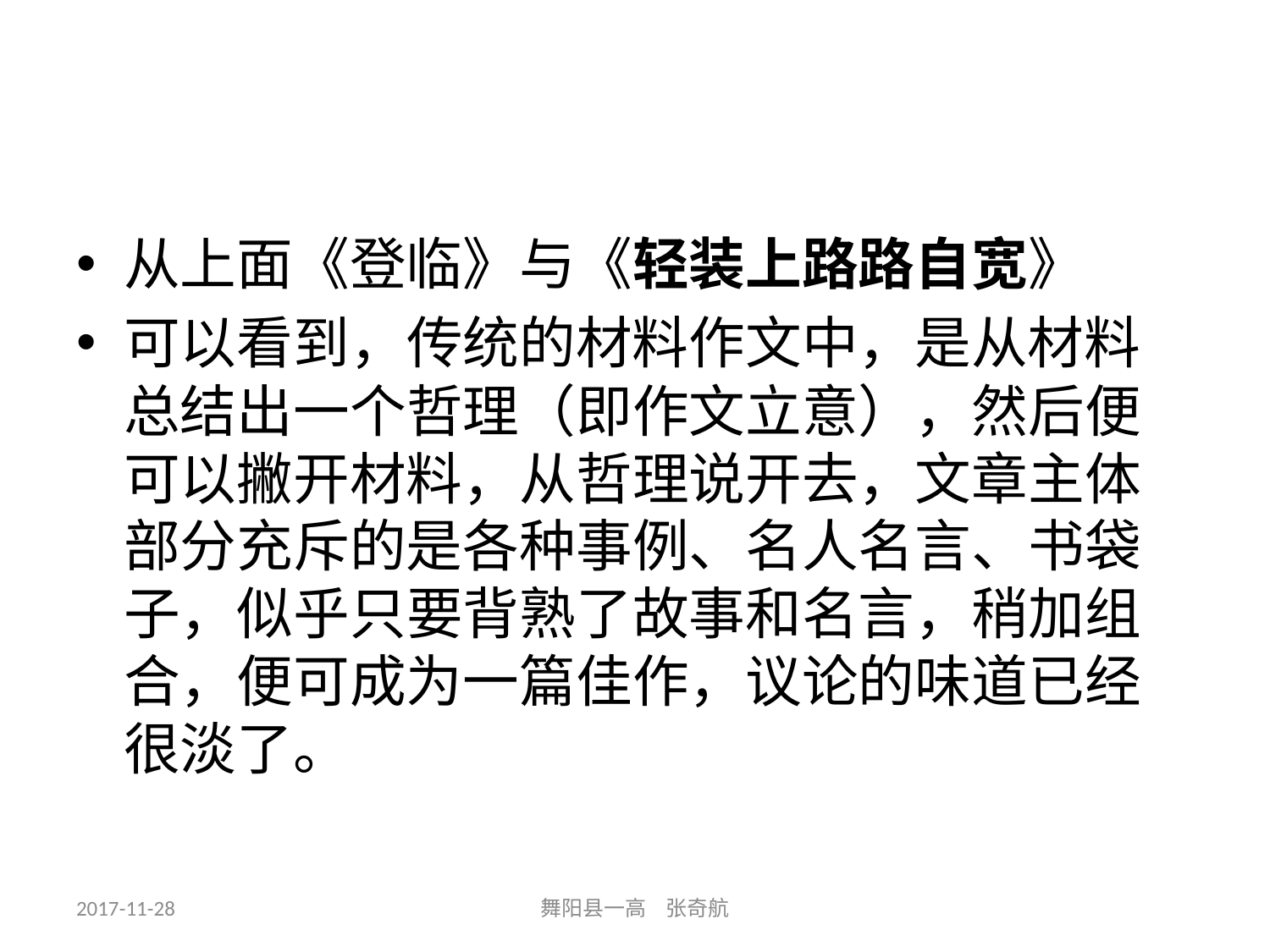

#
从上面《登临》与《轻装上路路自宽》
可以看到，传统的材料作文中，是从材料总结出一个哲理（即作文立意），然后便可以撇开材料，从哲理说开去，文章主体部分充斥的是各种事例、名人名言、书袋子，似乎只要背熟了故事和名言，稍加组合，便可成为一篇佳作，议论的味道已经很淡了。

2017-11-28
舞阳县一高   张奇航